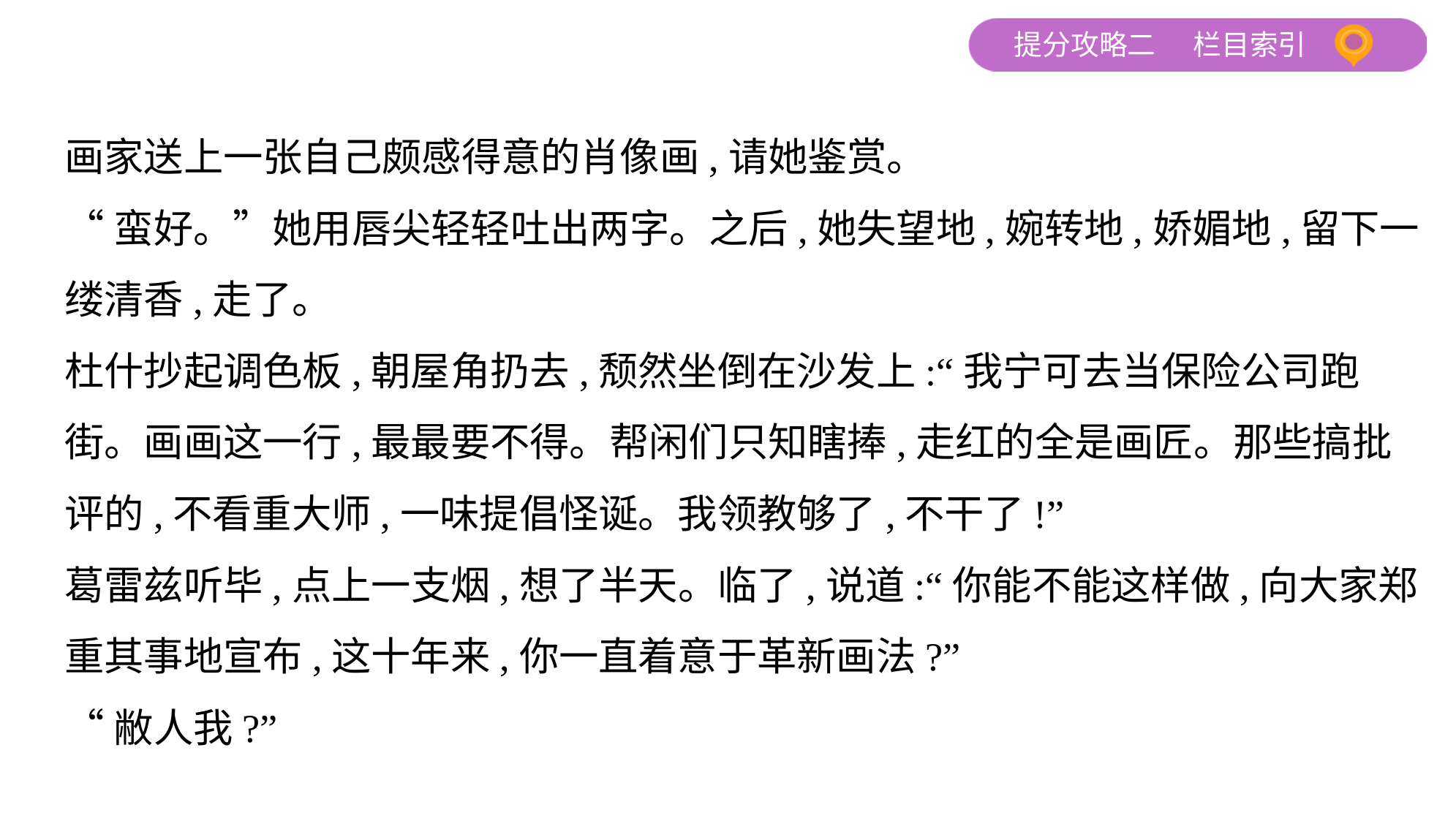

画家送上一张自己颇感得意的肖像画,请她鉴赏。
“蛮好。”她用唇尖轻轻吐出两字。之后,她失望地,婉转地,娇媚地,留下一
缕清香,走了。
杜什抄起调色板,朝屋角扔去,颓然坐倒在沙发上:“我宁可去当保险公司跑
街。画画这一行,最最要不得。帮闲们只知瞎捧,走红的全是画匠。那些搞批
评的,不看重大师,一味提倡怪诞。我领教够了,不干了!”
葛雷兹听毕,点上一支烟,想了半天。临了,说道:“你能不能这样做,向大家郑
重其事地宣布,这十年来,你一直着意于革新画法?”
“敝人我?”